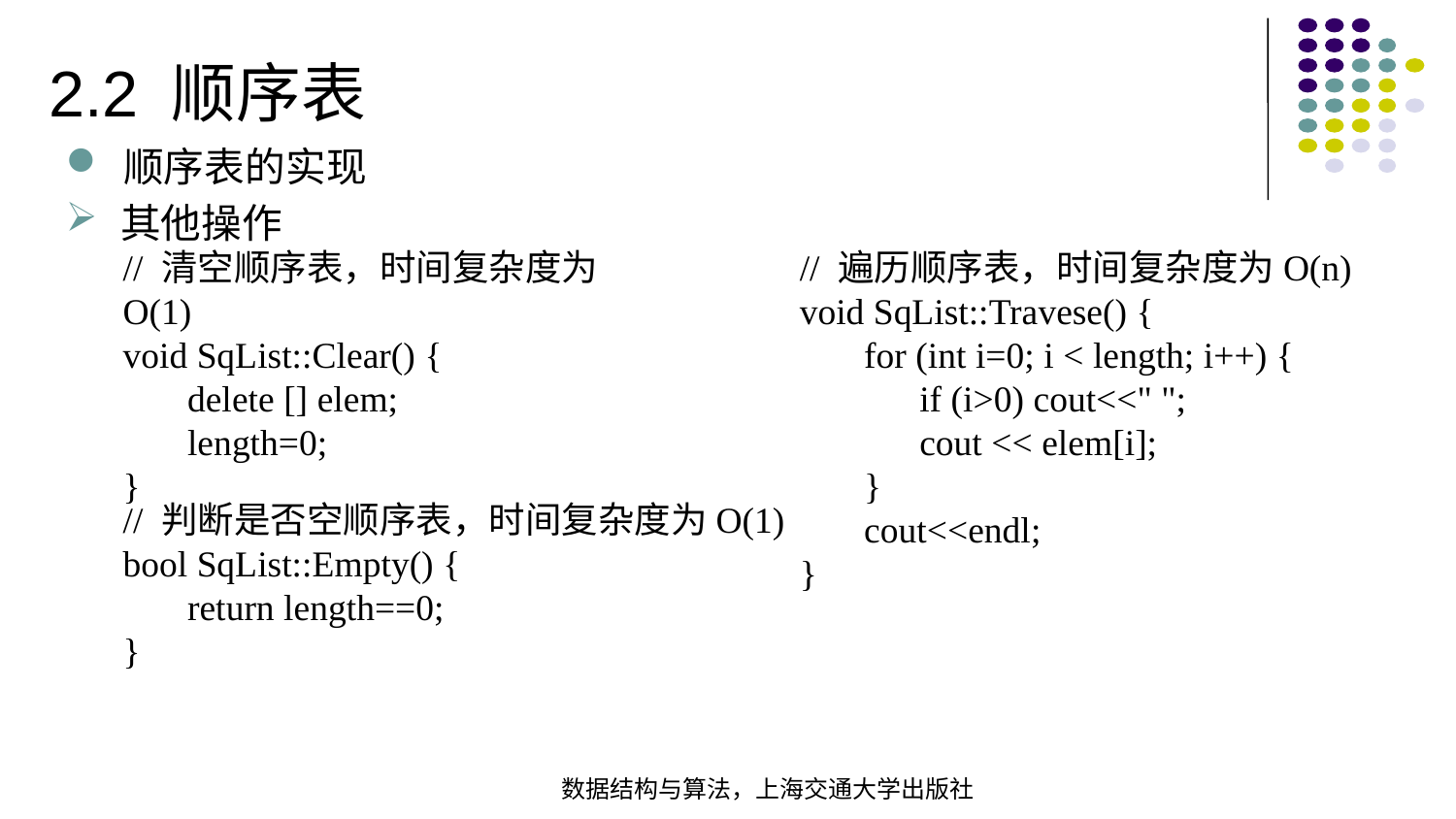

2.2 顺序表
顺序表的实现
其他操作
// 遍历顺序表，时间复杂度为O(n)
void SqList::Travese() {
       for (int i=0; i < length; i++) {
             if (i>0) cout<<" ";
             cout << elem[i];
       }
       cout<<endl;
}
// 清空顺序表，时间复杂度为O(1)
void SqList::Clear() {
       delete [] elem;
       length=0;
}
// 判断是否空顺序表，时间复杂度为O(1)
bool SqList::Empty() {
       return length==0;
}